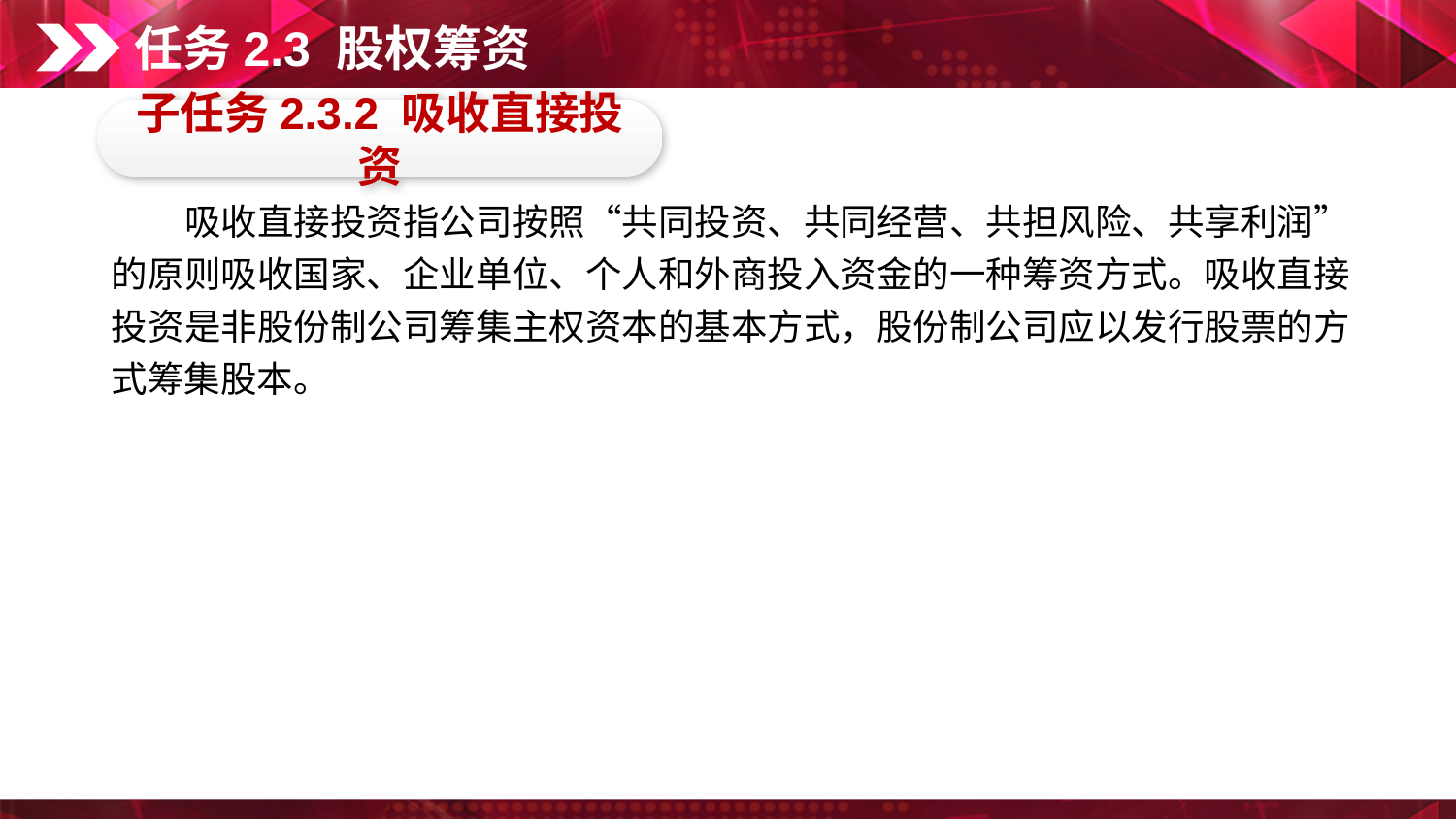

任务2.3 股权筹资

子任务2.3.2 吸收直接投资
　　吸收直接投资指公司按照“共同投资、共同经营、共担风险、共享利润”的原则吸收国家、企业单位、个人和外商投入资金的一种筹资方式。吸收直接投资是非股份制公司筹集主权资本的基本方式，股份制公司应以发行股票的方式筹集股本。